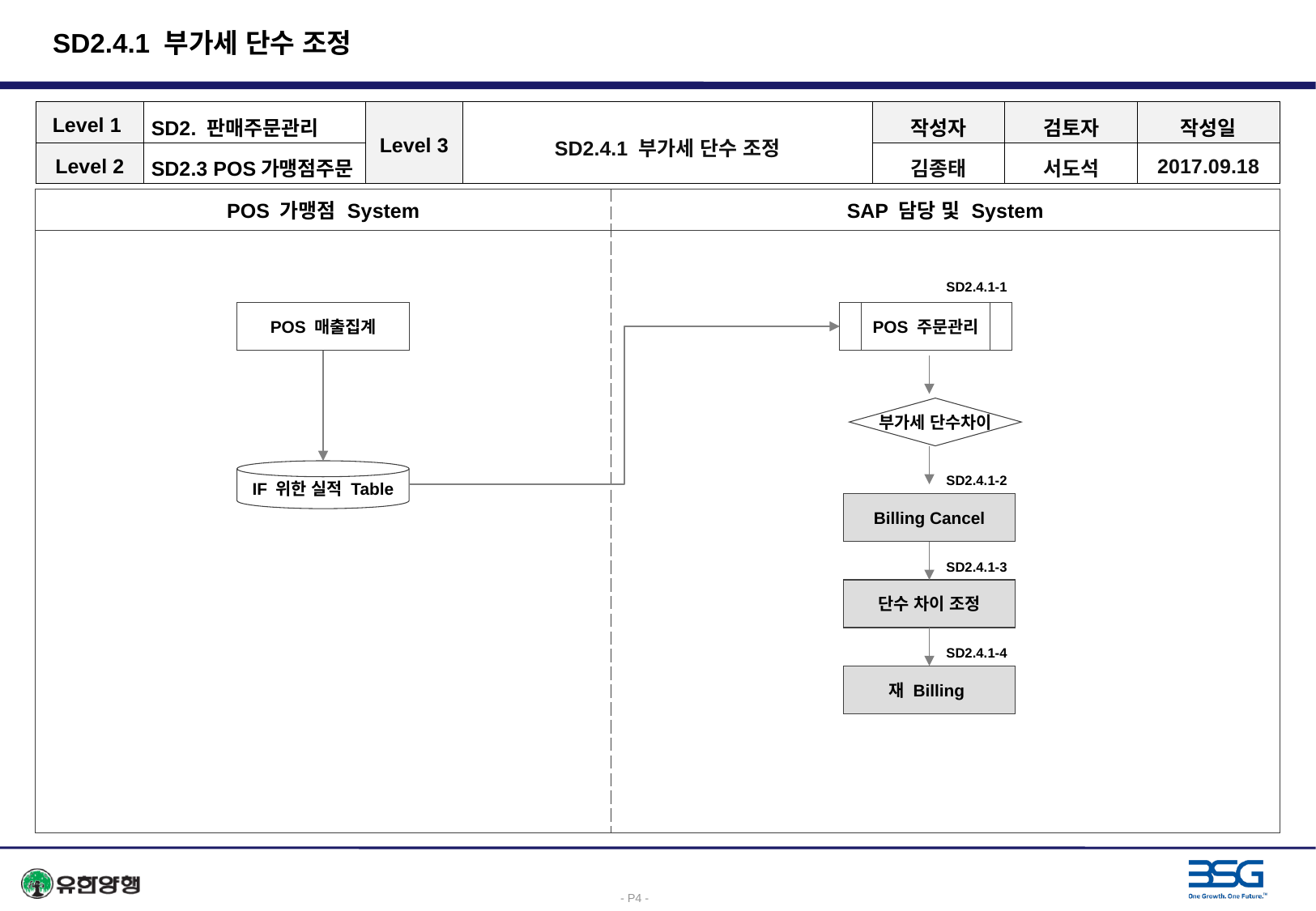

# SD2.4.1 부가세 단수 조정
| Level 1 | SD2. 판매주문관리 | Level 3 | SD2.4.1 부가세 단수 조정 | 작성자 | 검토자 | 작성일 |
| --- | --- | --- | --- | --- | --- | --- |
| Level 2 | SD2.3 POS가맹점주문 |  |  | 김종태 | 서도석 | 2017.09.18 |
| POS 가맹점 System | SAP 담당 및 System |
| --- | --- |
|  |  |
SD2.4.1-1
POS 매출집계
POS 주문관리
부가세 단수차이
IF 위한 실적 Table
SD2.4.1-2
Billing Cancel
SD2.4.1-3
단수 차이 조정
SD2.4.1-4
재 Billing